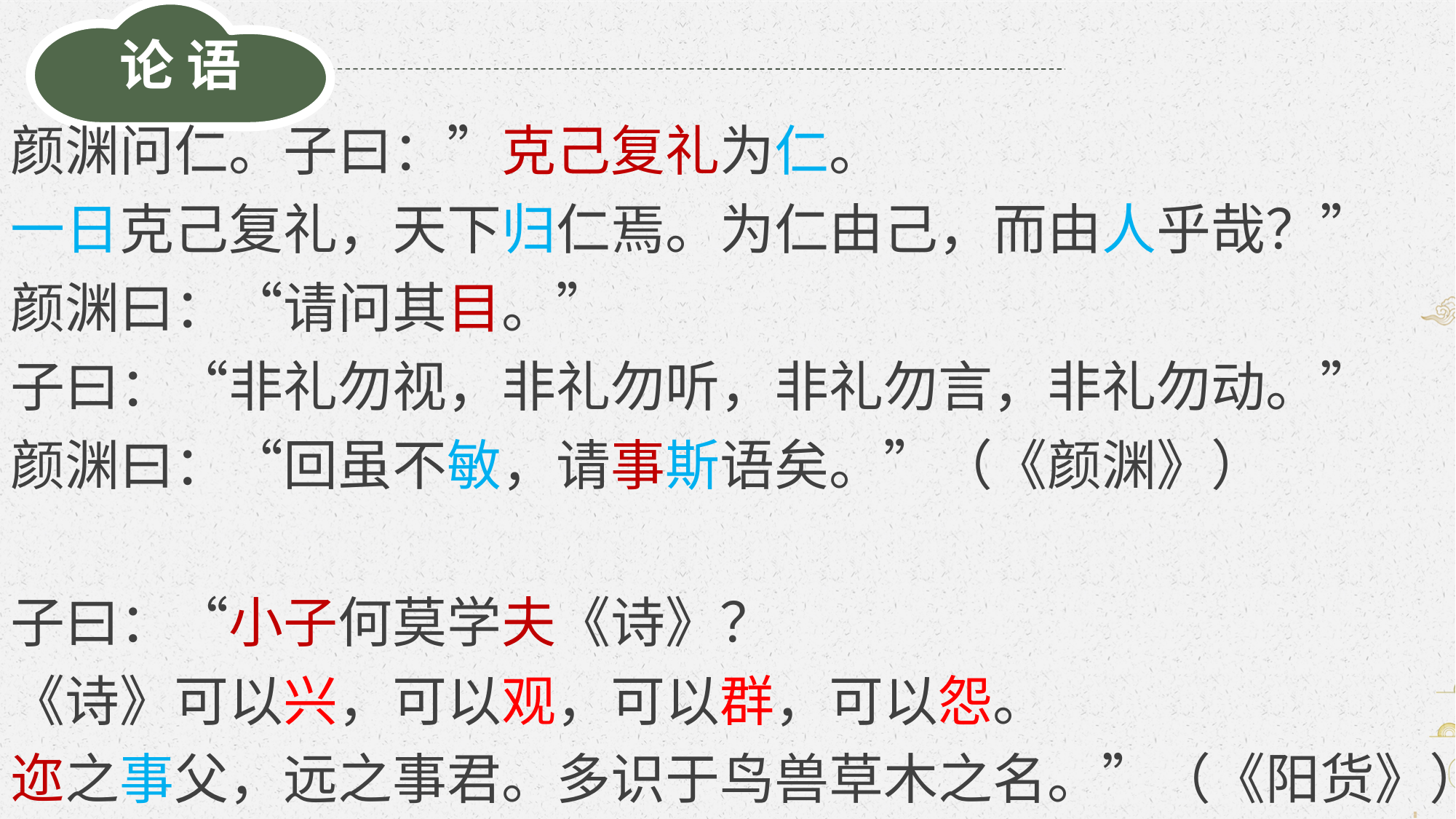

论 语
颜渊问仁。子曰：”克己复礼为仁。
一日克己复礼，天下归仁焉。为仁由己，而由人乎哉？”
颜渊曰：“请问其目。”
子曰：“非礼勿视，非礼勿听，非礼勿言，非礼勿动。”
颜渊曰：“回虽不敏，请事斯语矣。”（《颜渊》）

子曰：“小子何莫学夫《诗》？
《诗》可以兴，可以观，可以群，可以怨。
迩之事父，远之事君。多识于鸟兽草木之名。”（《阳货》）